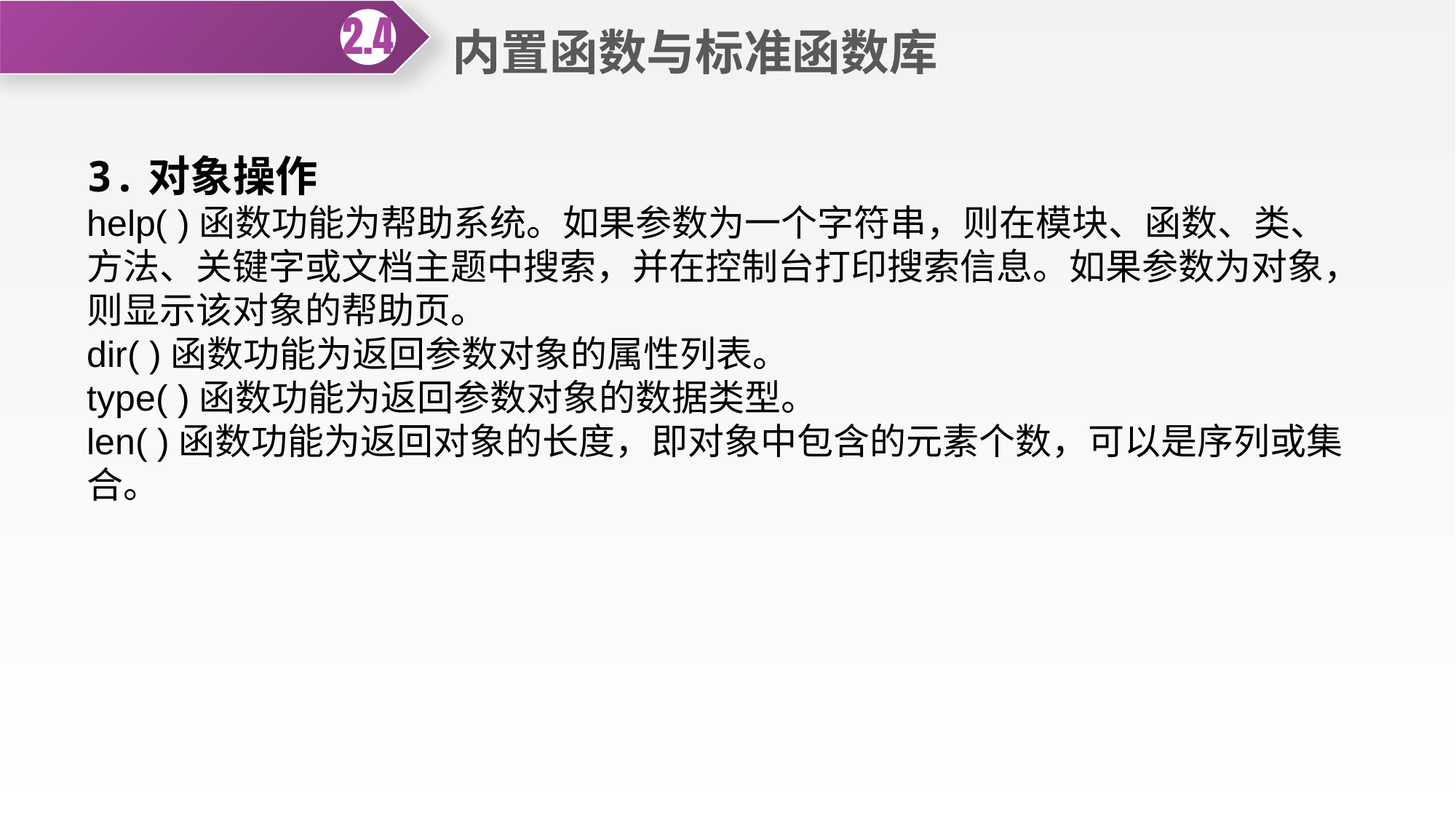

内置函数与标准函数库

2.4
3.对象操作
help( )函数功能为帮助系统。如果参数为一个字符串，则在模块、函数、类、方法、关键字或文档主题中搜索，并在控制台打印搜索信息。如果参数为对象，则显示该对象的帮助页。
dir( )函数功能为返回参数对象的属性列表。
type( )函数功能为返回参数对象的数据类型。
len( )函数功能为返回对象的长度，即对象中包含的元素个数，可以是序列或集合。